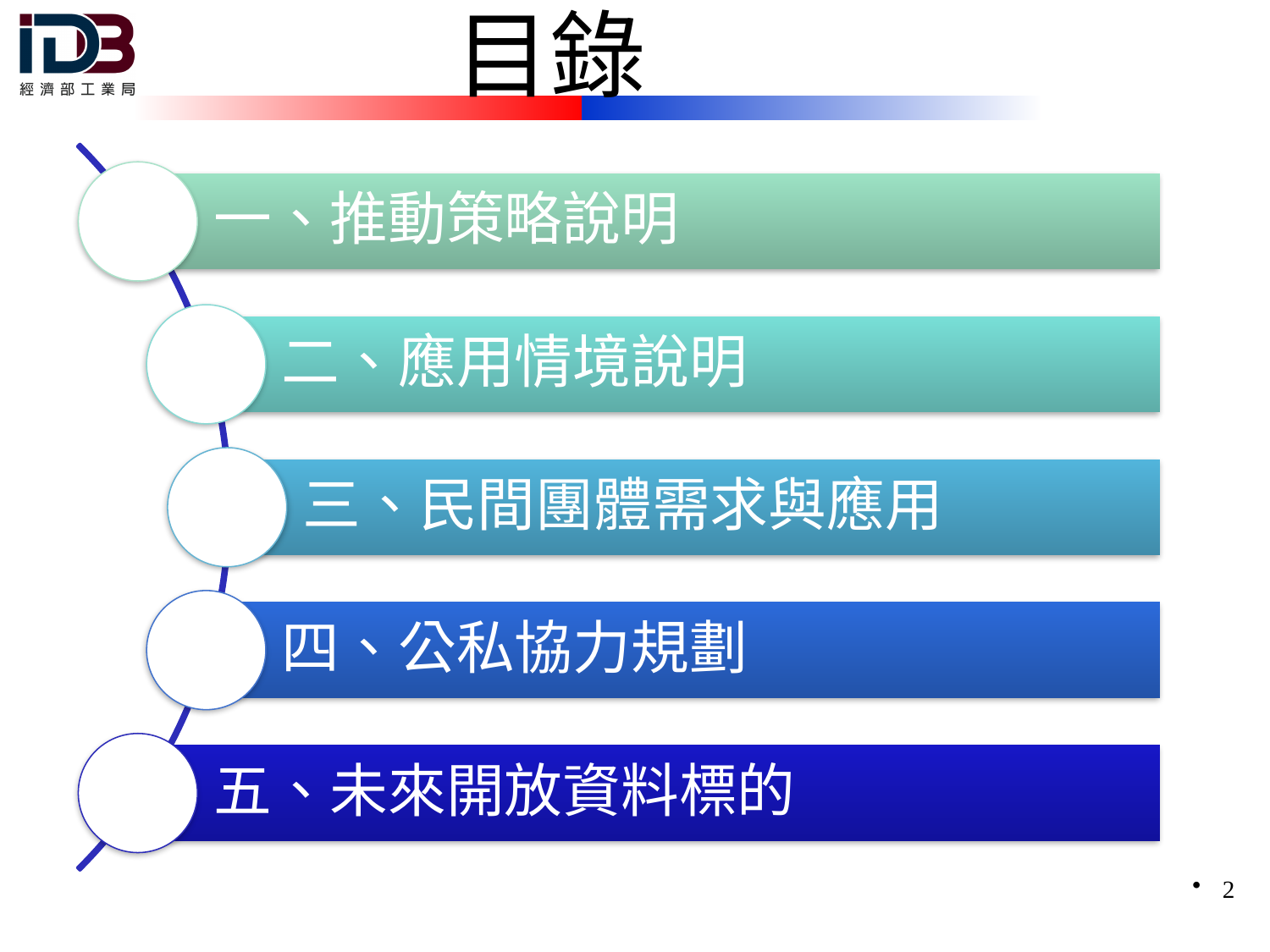

目錄
一、推動策略說明
二、應用情境說明
三、民間團體需求與應用
四、公私協力規劃
五、未來開放資料標的
2